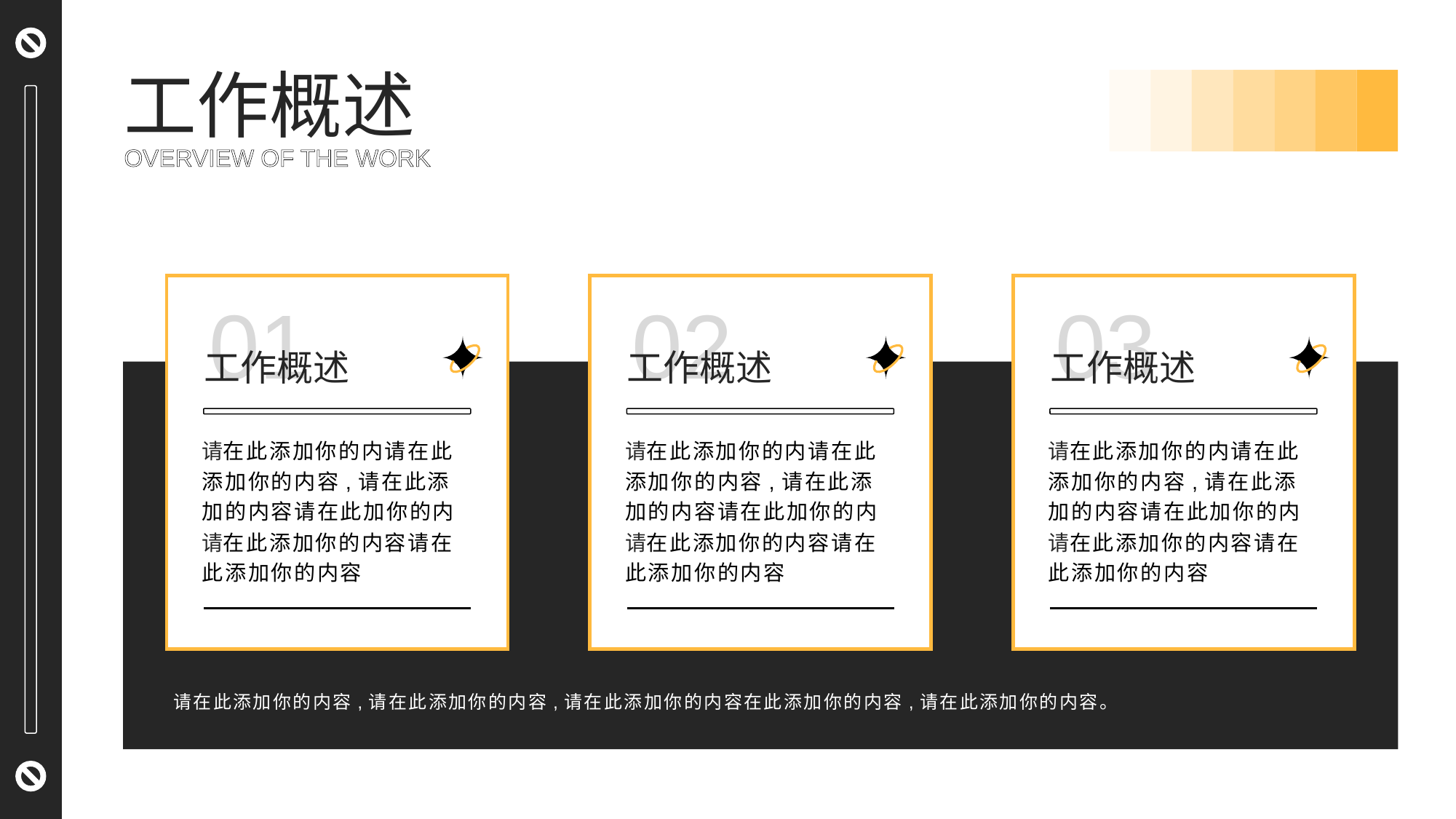

工作概述

OVERVIEW OF THE WORK

02

工作概述
请在此添加你的内请在此添加你的内容,请在此添加的内容请在此加你的内请在此添加你的内容请在此添加你的内容

03

工作概述
请在此添加你的内请在此添加你的内容,请在此添加的内容请在此加你的内请在此添加你的内容请在此添加你的内容

01

工作概述

请在此添加你的内请在此添加你的内容,请在此添加的内容请在此加你的内请在此添加你的内容请在此添加你的内容
请在此添加你的内容,请在此添加你的内容,请在此添加你的内容在此添加你的内容,请在此添加你的内容。